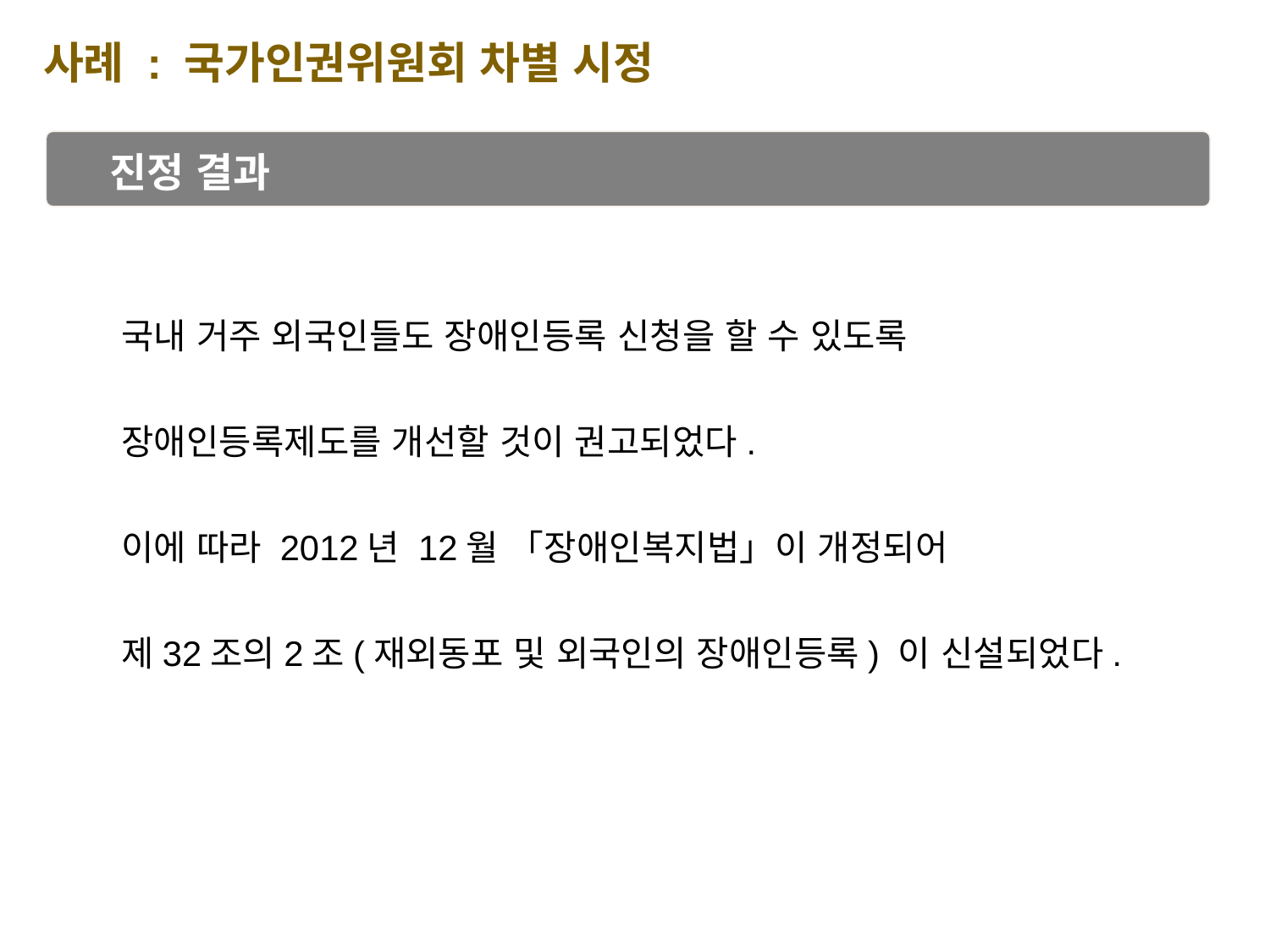

사례 : 국가인권위원회 차별 시정

진정 결과
국내 거주 외국인들도 장애인등록 신청을 할 수 있도록
장애인등록제도를 개선할 것이 권고되었다.
이에 따라 2012년 12월 「장애인복지법」이 개정되어
제32조의2조(재외동포 및 외국인의 장애인등록) 이 신설되었다.